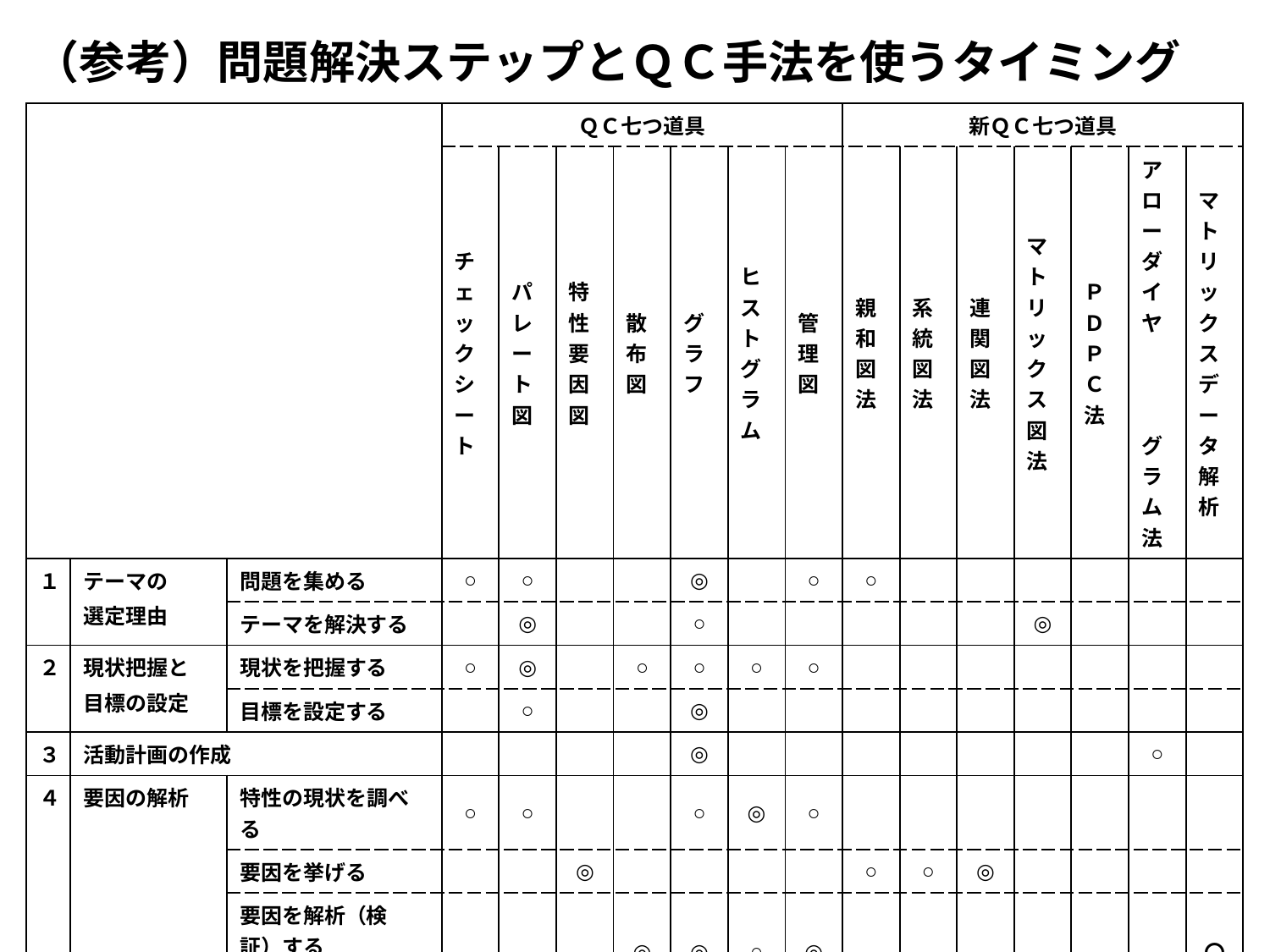

（参考）問題解決ステップとＱＣ手法を使うタイミング
|  |  |  | ＱＣ七つ道具 |  |  |  |  |  |  | 新ＱＣ七つ道具 |  |  |  |  |  |  |
| --- | --- | --- | --- | --- | --- | --- | --- | --- | --- | --- | --- | --- | --- | --- | --- | --- |
|  |  |  | チェックシート | パレート図 | 特性要因図 | 散布図 | グラフ | ヒストグラム | 管理図 | 親和図法 | 系統図法 | 連関図法 | マトリックス 図法 | ＰＤＰＣ法 | アローダイヤ　　　グラム法 | マトリックス データ解析 |
| １ | テーマの 選定理由 | 問題を集める | ○ | ○ |  |  | ◎ |  | ○ | ○ |  |  |  |  |  |  |
|  |  | テーマを解決する |  | ◎ |  |  | ○ |  |  |  |  |  | ◎ |  |  |  |
| ２ | 現状把握と 目標の設定 | 現状を把握する | ○ | ◎ |  | ○ | ○ | ○ | ○ |  |  |  |  |  |  |  |
|  |  | 目標を設定する |  | ○ |  |  | ◎ |  |  |  |  |  |  |  |  |  |
| ３ | 活動計画の作成 |  |  |  |  |  | ◎ |  |  |  |  |  |  |  | ○ |  |
| ４ | 要因の解析 | 特性の現状を調べる | ○ | ○ |  |  | ○ | ◎ | ○ |  |  |  |  |  |  |  |
|  |  | 要因を挙げる |  |  | ◎ |  |  |  |  | ○ | ○ | ◎ |  |  |  |  |
|  |  | 要因を解析（検証）する |  |  |  | ◎ | ◎ | ○ | ◎ |  |  |  |  |  |  | 〇 |
|  |  | 対策項目を決める |  |  |  |  |  |  |  |  |  |  |  |  |  |  |
| ５ | 対策の検討 と実施 | 対策を検討する |  |  |  |  |  |  |  | ○ | ◎ |  | ◎ | ○ |  |  |
|  |  | 対策を実施する |  |  |  |  |  |  |  |  |  |  |  |  |  |  |
| ６ | 効果の確認 | 対策結果を確認する | ○ | ◎ |  |  | ○ | ○ | ○ |  |  |  |  |  |  |  |
|  |  | 目標値と比較する |  | ○ |  |  | ◎ |  |  |  |  |  |  |  |  |  |
| ７ | 標準化と 管理の定着 | 対策内容を標準化する |  |  |  |  |  |  |  |  |  |  | ○ |  |  |  |
|  |  | 管理内容を定着させる | ○ |  |  |  | ○ |  | ○ |  |  |  |  |  |  |  |